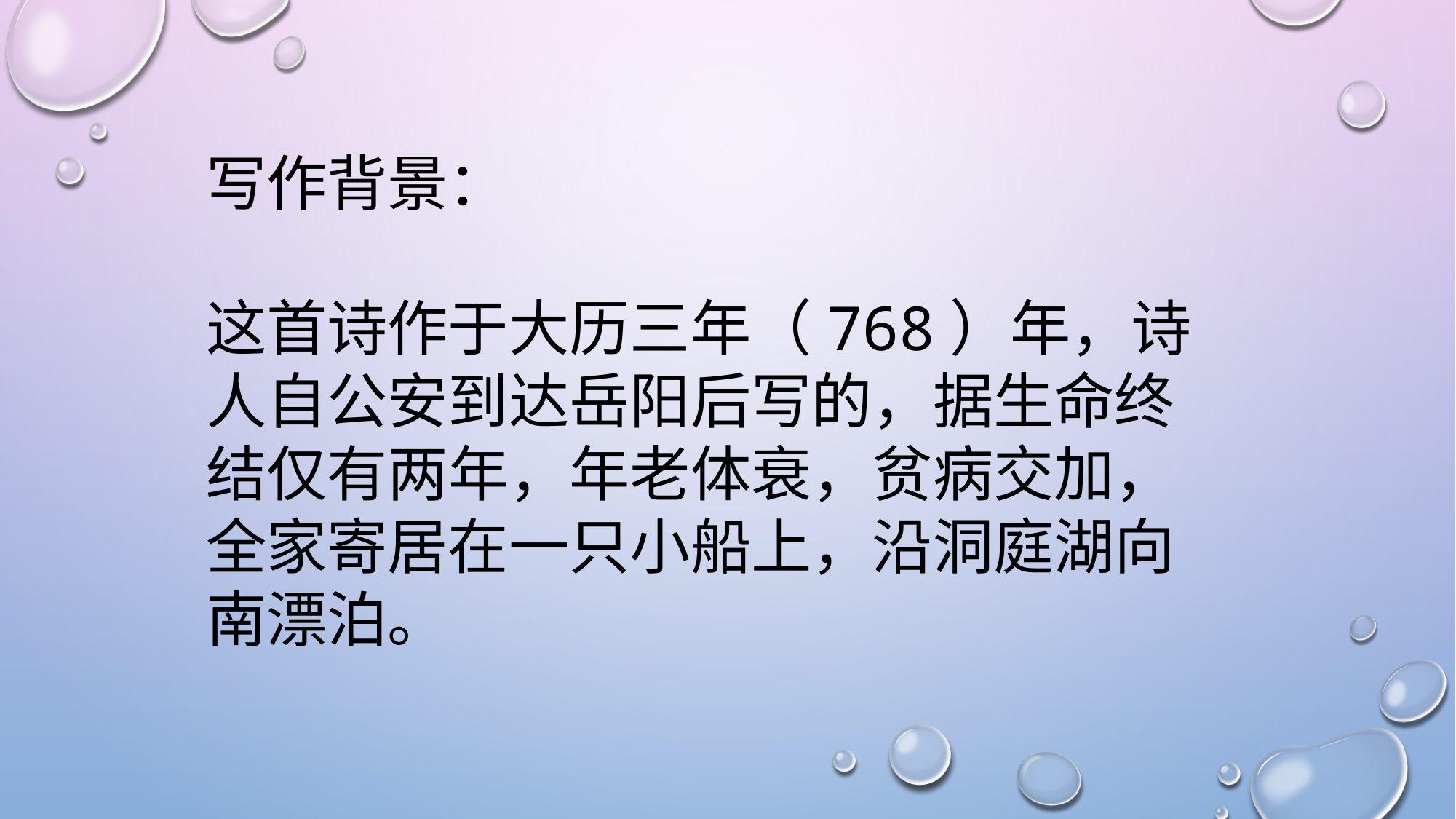

写作背景：

这首诗作于大历三年（768）年，诗人自公安到达岳阳后写的，据生命终结仅有两年，年老体衰，贫病交加，全家寄居在一只小船上，沿洞庭湖向南漂泊。